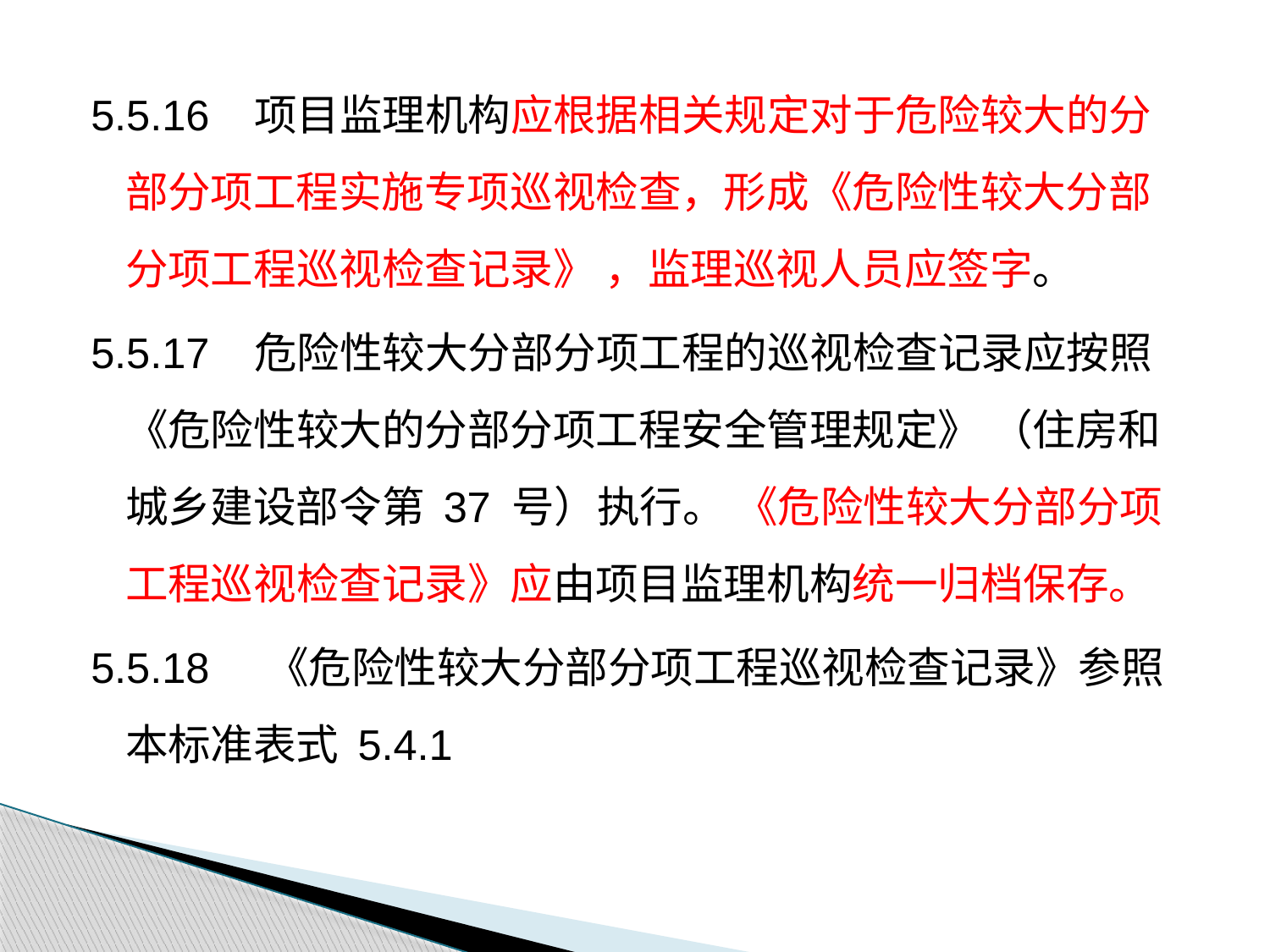

5.5.16   项目监理机构应根据相关规定对于危险较大的分部分项工程实施专项巡视检查，形成《危险性较大分部分项工程巡视检查记录》 ，监理巡视人员应签字。
5.5.17   危险性较大分部分项工程的巡视检查记录应按照《危险性较大的分部分项工程安全管理规定》 （住房和城乡建设部令第 37 号）执行。 《危险性较大分部分项工程巡视检查记录》应由项目监理机构统一归档保存。
5.5.18    《危险性较大分部分项工程巡视检查记录》参照本标准表式 5.4.1